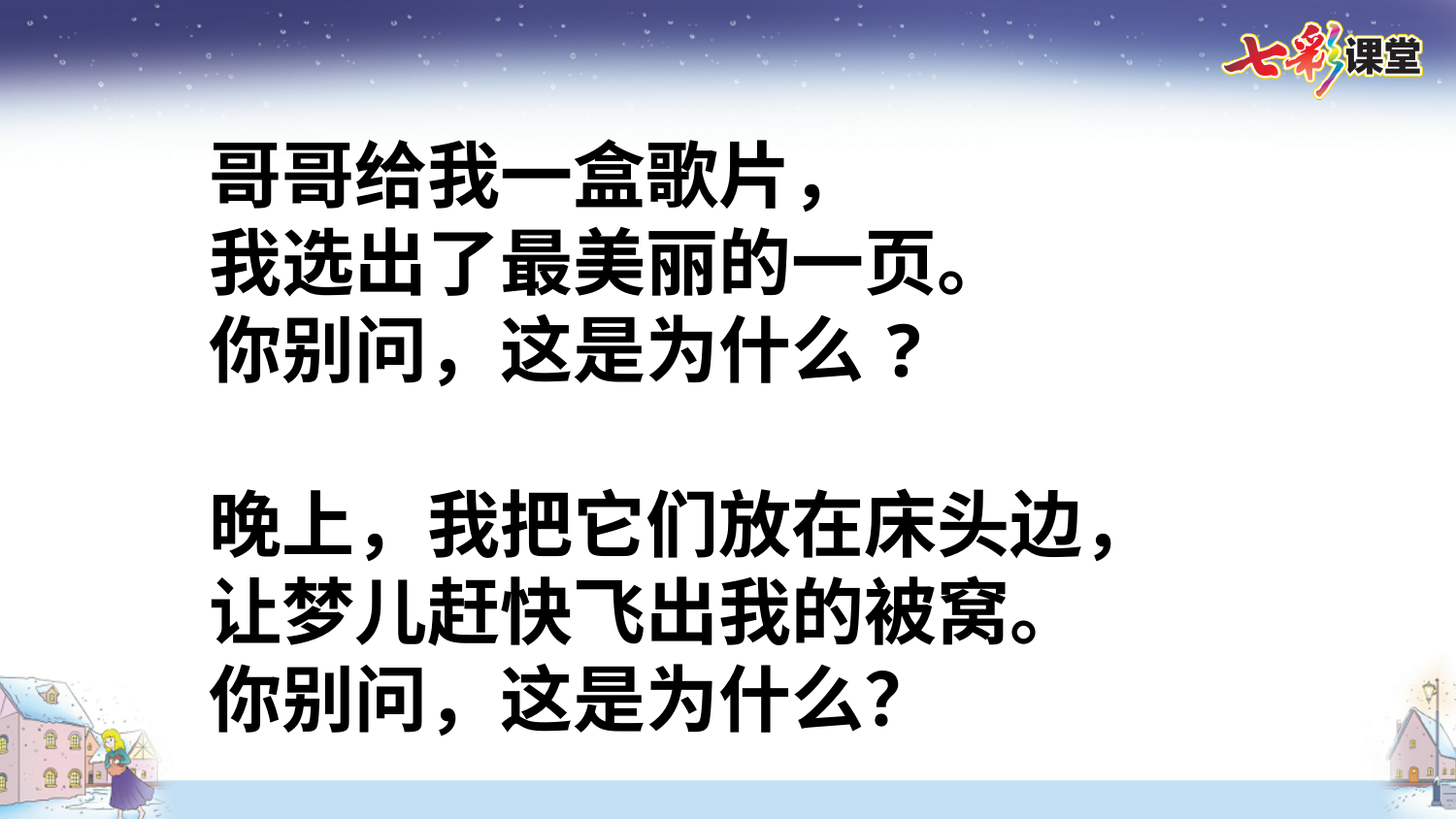

哥哥给我一盒歌片，
我选出了最美丽的一页。
你别问，这是为什么?

晚上，我把它们放在床头边，
让梦儿赶快飞出我的被窝。
你别问，这是为什么？